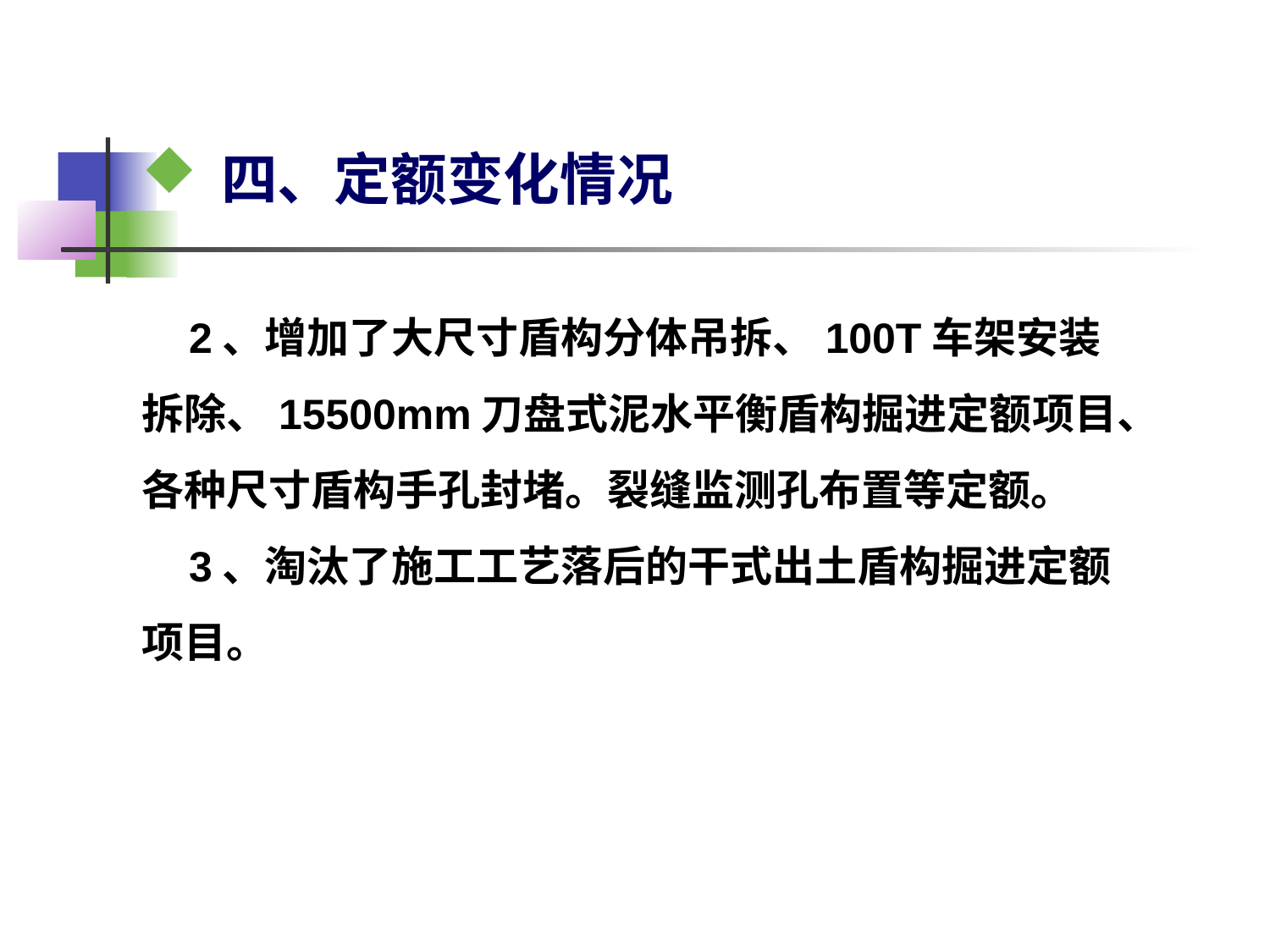

# 四、定额变化情况
    2、增加了大尺寸盾构分体吊拆、100T车架安装拆除、15500mm刀盘式泥水平衡盾构掘进定额项目、各种尺寸盾构手孔封堵。裂缝监测孔布置等定额。
    3、淘汰了施工工艺落后的干式出土盾构掘进定额项目。